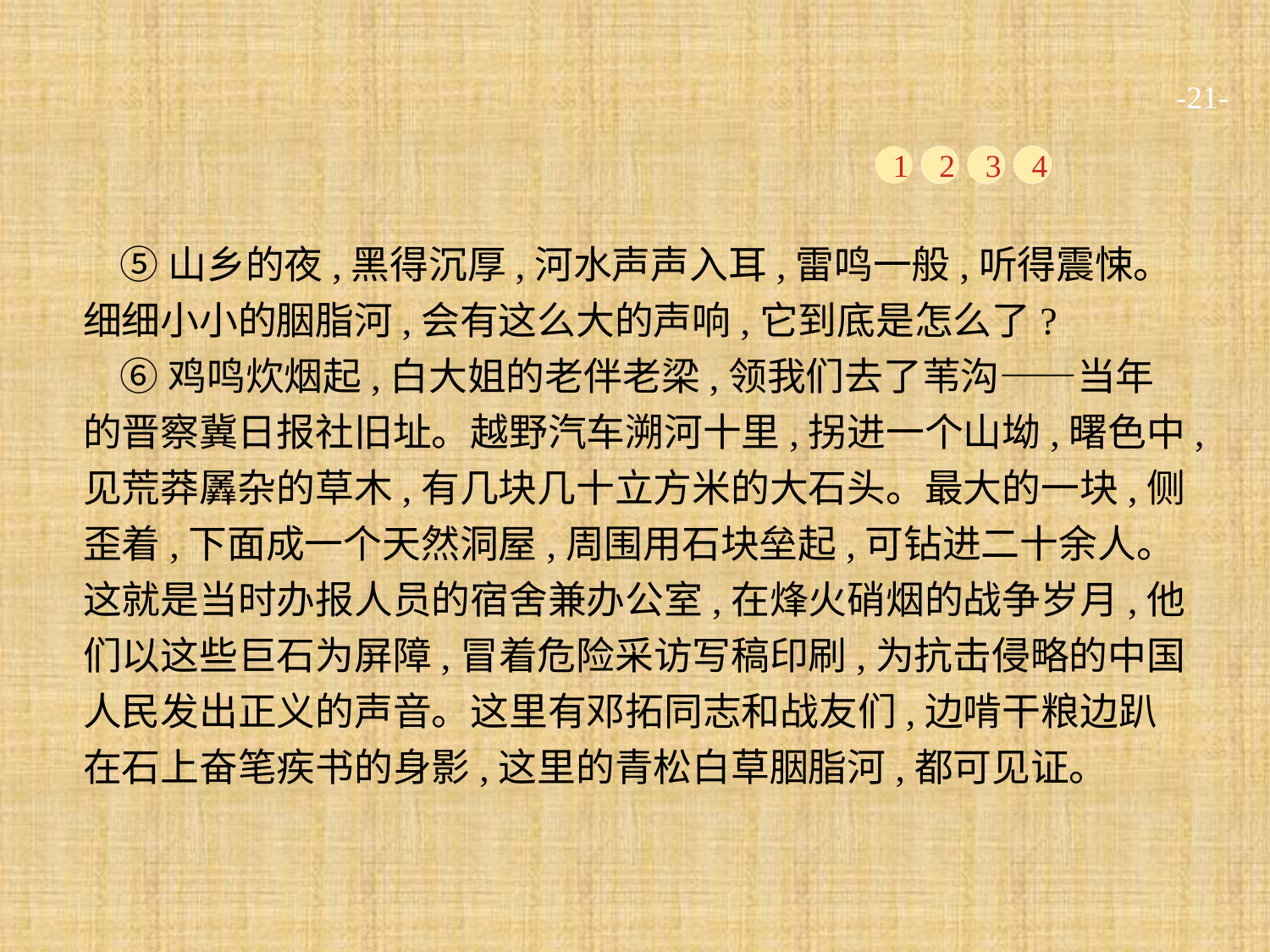

-21-
1
2
3
4
⑤山乡的夜,黑得沉厚,河水声声入耳,雷鸣一般,听得震悚。细细小小的胭脂河,会有这么大的声响,它到底是怎么了?
⑥鸡鸣炊烟起,白大姐的老伴老梁,领我们去了苇沟——当年的晋察冀日报社旧址。越野汽车溯河十里,拐进一个山坳,曙色中,见荒莽羼杂的草木,有几块几十立方米的大石头。最大的一块,侧歪着,下面成一个天然洞屋,周围用石块垒起,可钻进二十余人。这就是当时办报人员的宿舍兼办公室,在烽火硝烟的战争岁月,他们以这些巨石为屏障,冒着危险采访写稿印刷,为抗击侵略的中国人民发出正义的声音。这里有邓拓同志和战友们,边啃干粮边趴在石上奋笔疾书的身影,这里的青松白草胭脂河,都可见证。